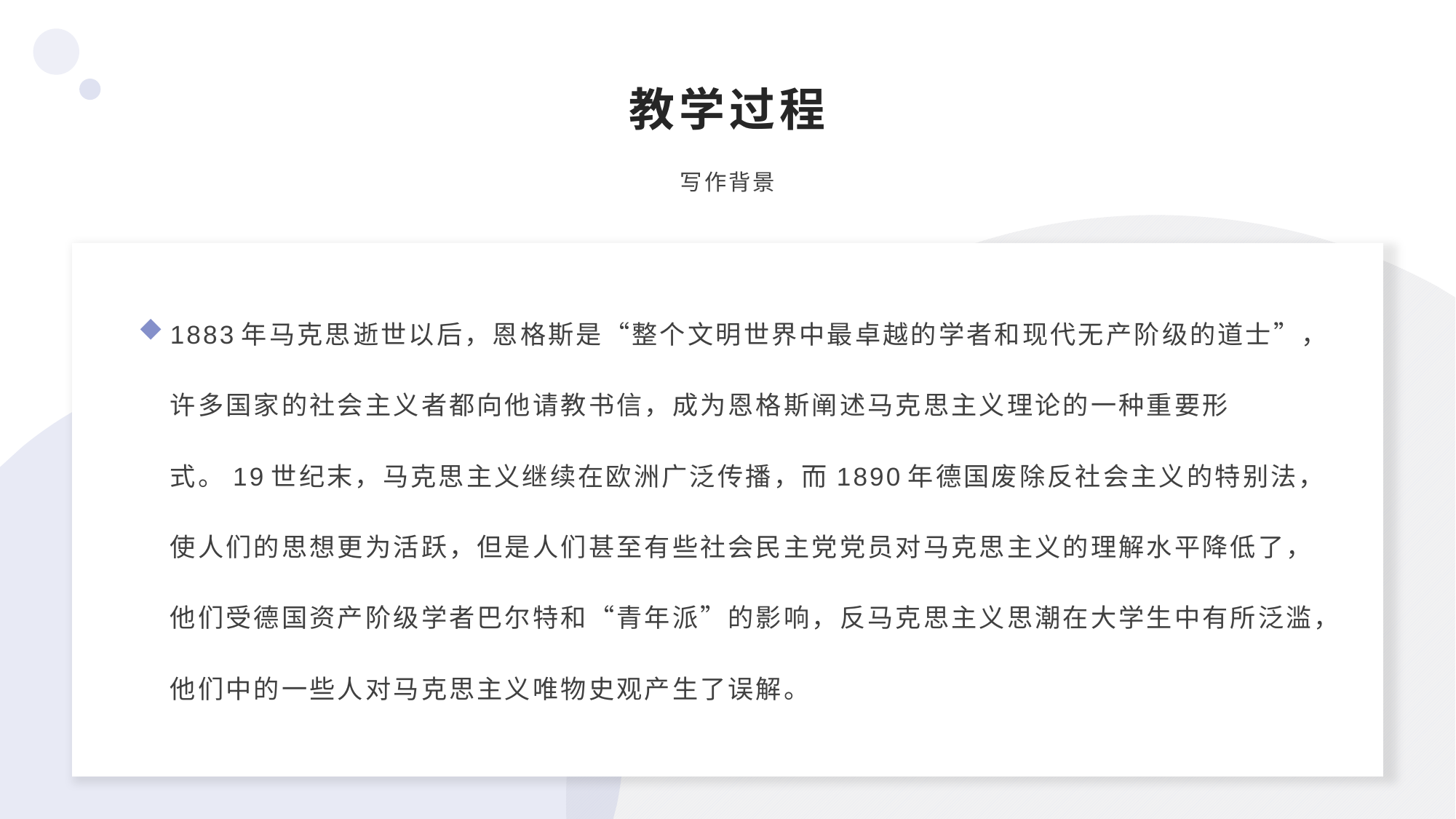

教学过程

写作背景

1883年马克思逝世以后，恩格斯是“整个文明世界中最卓越的学者和现代无产阶级的道士”，许多国家的社会主义者都向他请教书信，成为恩格斯阐述马克思主义理论的一种重要形式。19世纪末，马克思主义继续在欧洲广泛传播，而1890年德国废除反社会主义的特别法，使人们的思想更为活跃，但是人们甚至有些社会民主党党员对马克思主义的理解水平降低了，他们受德国资产阶级学者巴尔特和“青年派”的影响，反马克思主义思潮在大学生中有所泛滥，他们中的一些人对马克思主义唯物史观产生了误解。